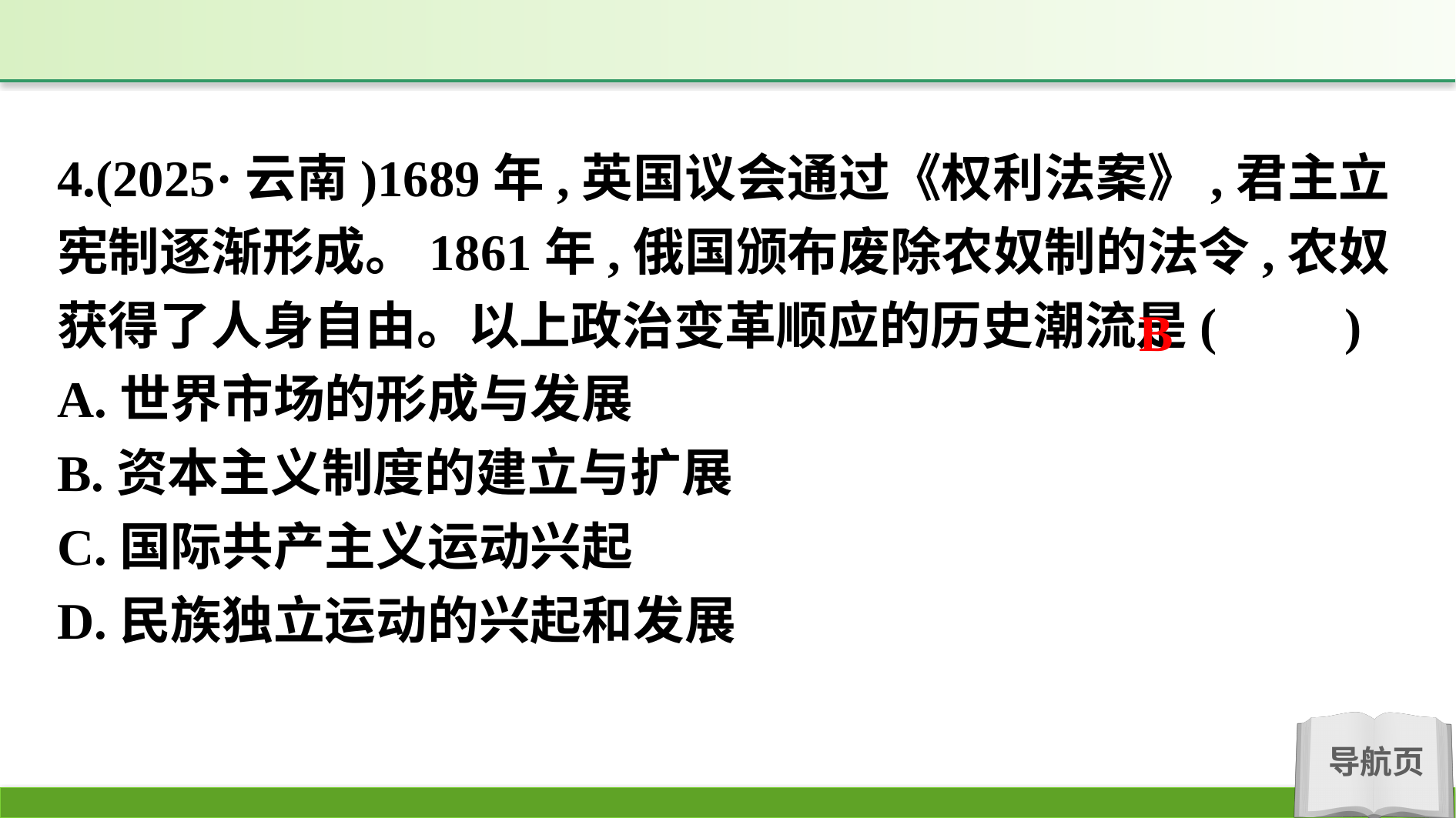

4.(2025·云南)1689年,英国议会通过《权利法案》,君主立宪制逐渐形成。1861年,俄国颁布废除农奴制的法令,农奴获得了人身自由。以上政治变革顺应的历史潮流是(　　)
A.世界市场的形成与发展
B.资本主义制度的建立与扩展
C.国际共产主义运动兴起
D.民族独立运动的兴起和发展
B